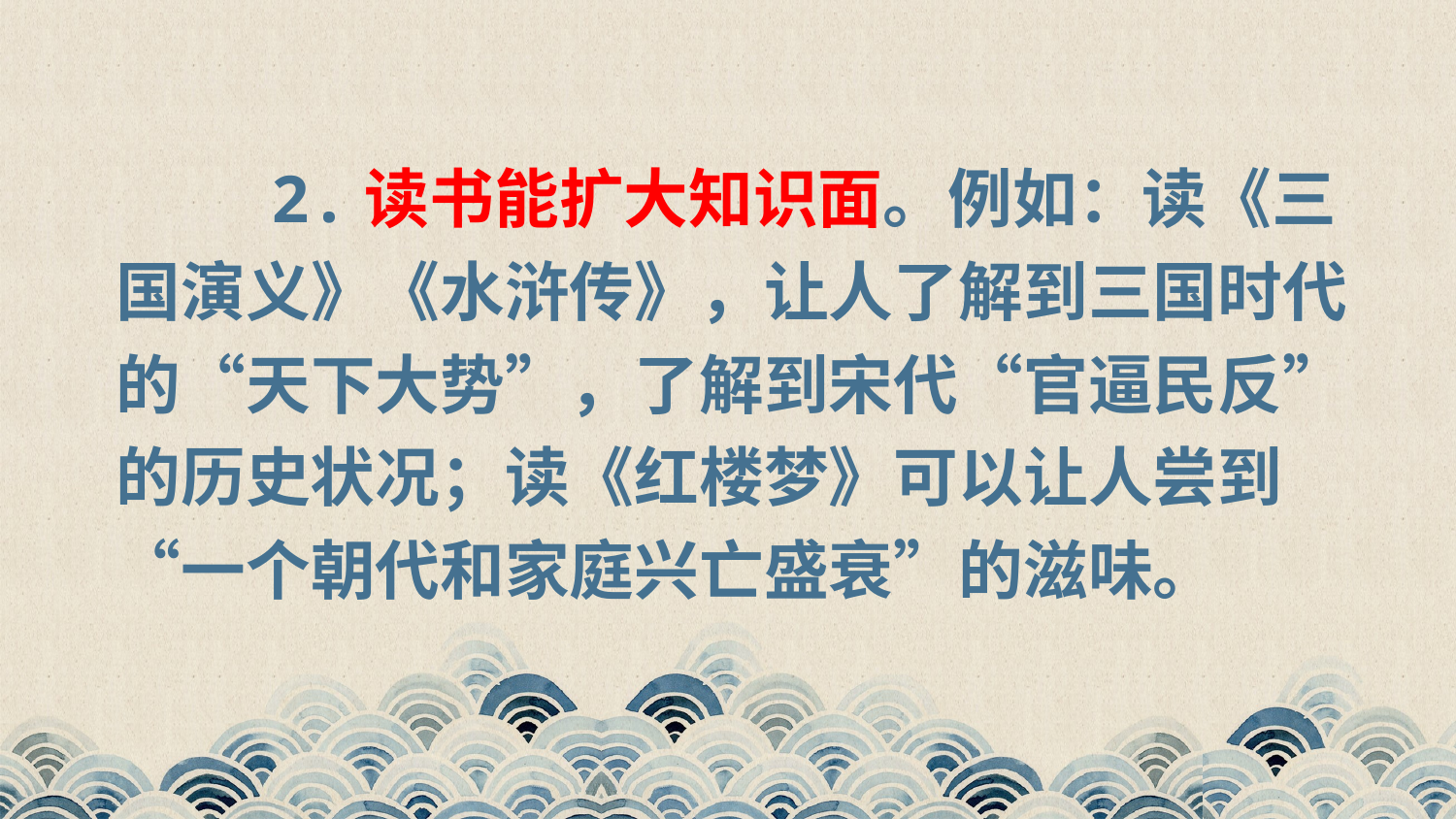

2.读书能扩大知识面。例如：读《三国演义》《水浒传》，让人了解到三国时代的“天下大势”，了解到宋代“官逼民反”的历史状况；读《红楼梦》可以让人尝到“一个朝代和家庭兴亡盛衰”的滋味。